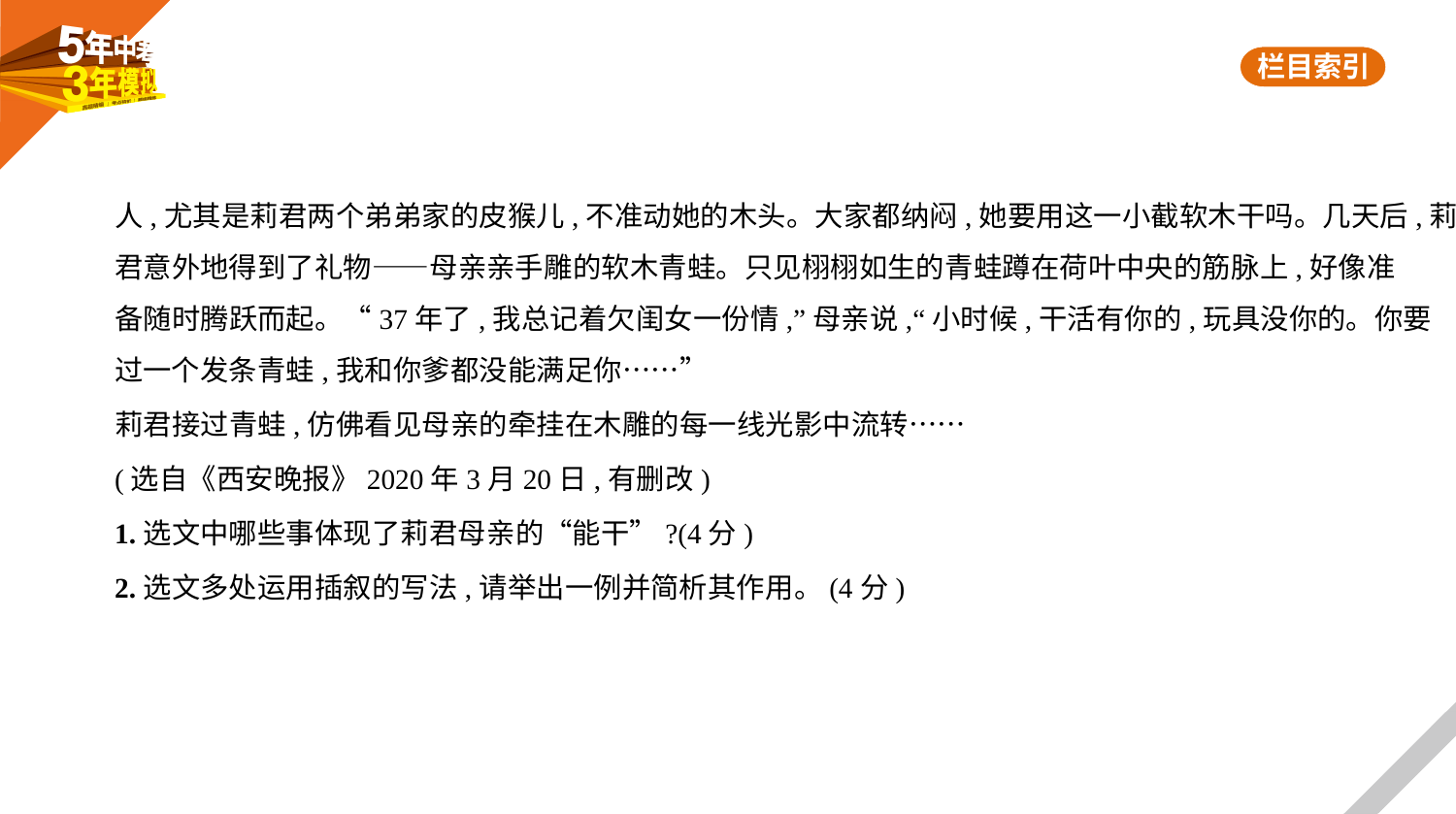

人,尤其是莉君两个弟弟家的皮猴儿,不准动她的木头。大家都纳闷,她要用这一小截软木干吗。几天后,莉
君意外地得到了礼物——母亲亲手雕的软木青蛙。只见栩栩如生的青蛙蹲在荷叶中央的筋脉上,好像准
备随时腾跃而起。“37年了,我总记着欠闺女一份情,”母亲说,“小时候,干活有你的,玩具没你的。你要
过一个发条青蛙,我和你爹都没能满足你……”
莉君接过青蛙,仿佛看见母亲的牵挂在木雕的每一线光影中流转……
(选自《西安晚报》2020年3月20日,有删改)
1.选文中哪些事体现了莉君母亲的“能干”?(4分)
2.选文多处运用插叙的写法,请举出一例并简析其作用。(4分)